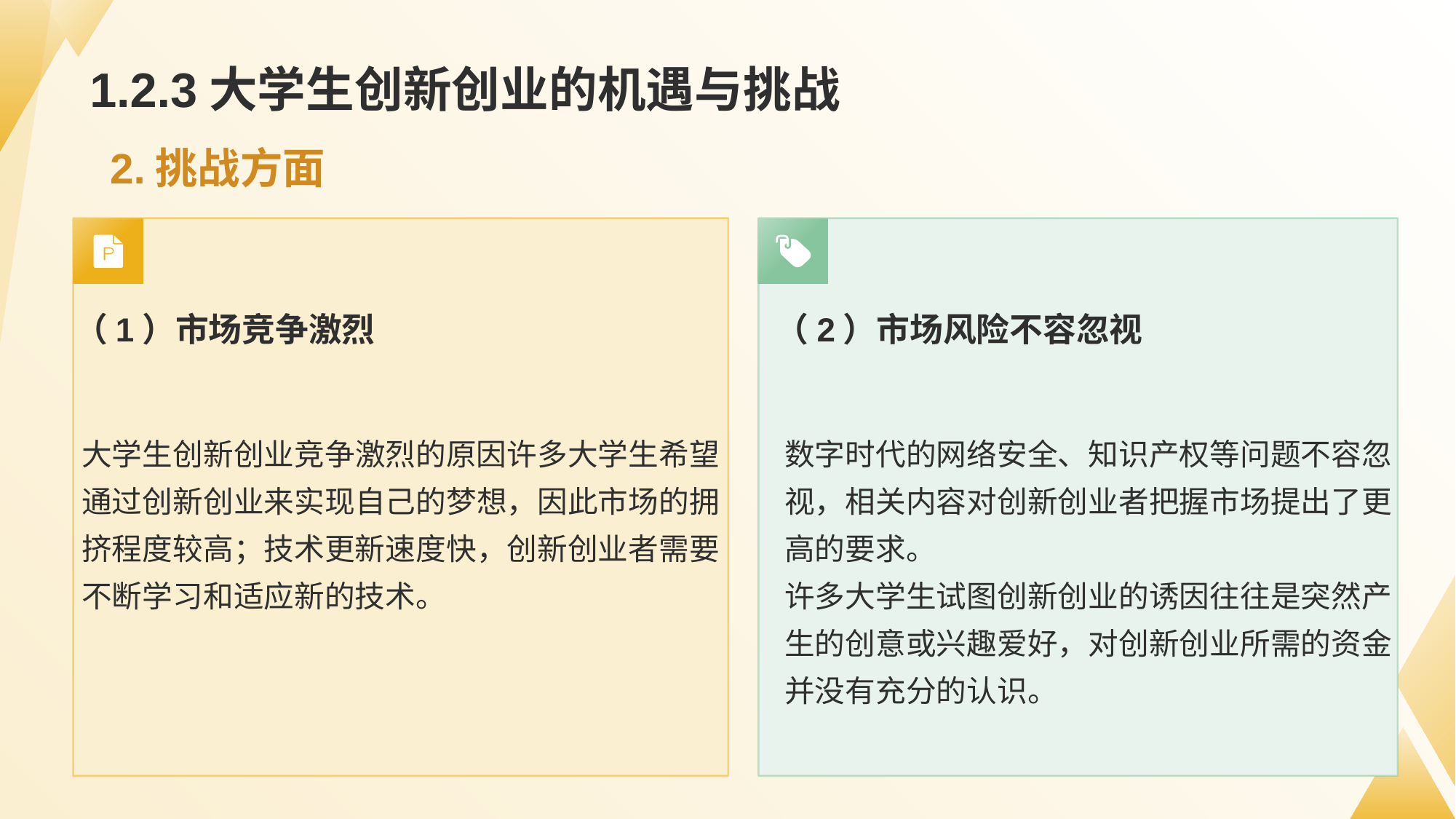

# 1.2.3大学生创新创业的机遇与挑战
2.挑战方面

（1）市场竞争激烈
（2）市场风险不容忽视
大学生创新创业竞争激烈的原因许多大学生希望通过创新创业来实现自己的梦想，因此市场的拥挤程度较高；技术更新速度快，创新创业者需要不断学习和适应新的技术。
数字时代的网络安全、知识产权等问题不容忽视，相关内容对创新创业者把握市场提出了更高的要求。
许多大学生试图创新创业的诱因往往是突然产生的创意或兴趣爱好，对创新创业所需的资金并没有充分的认识。